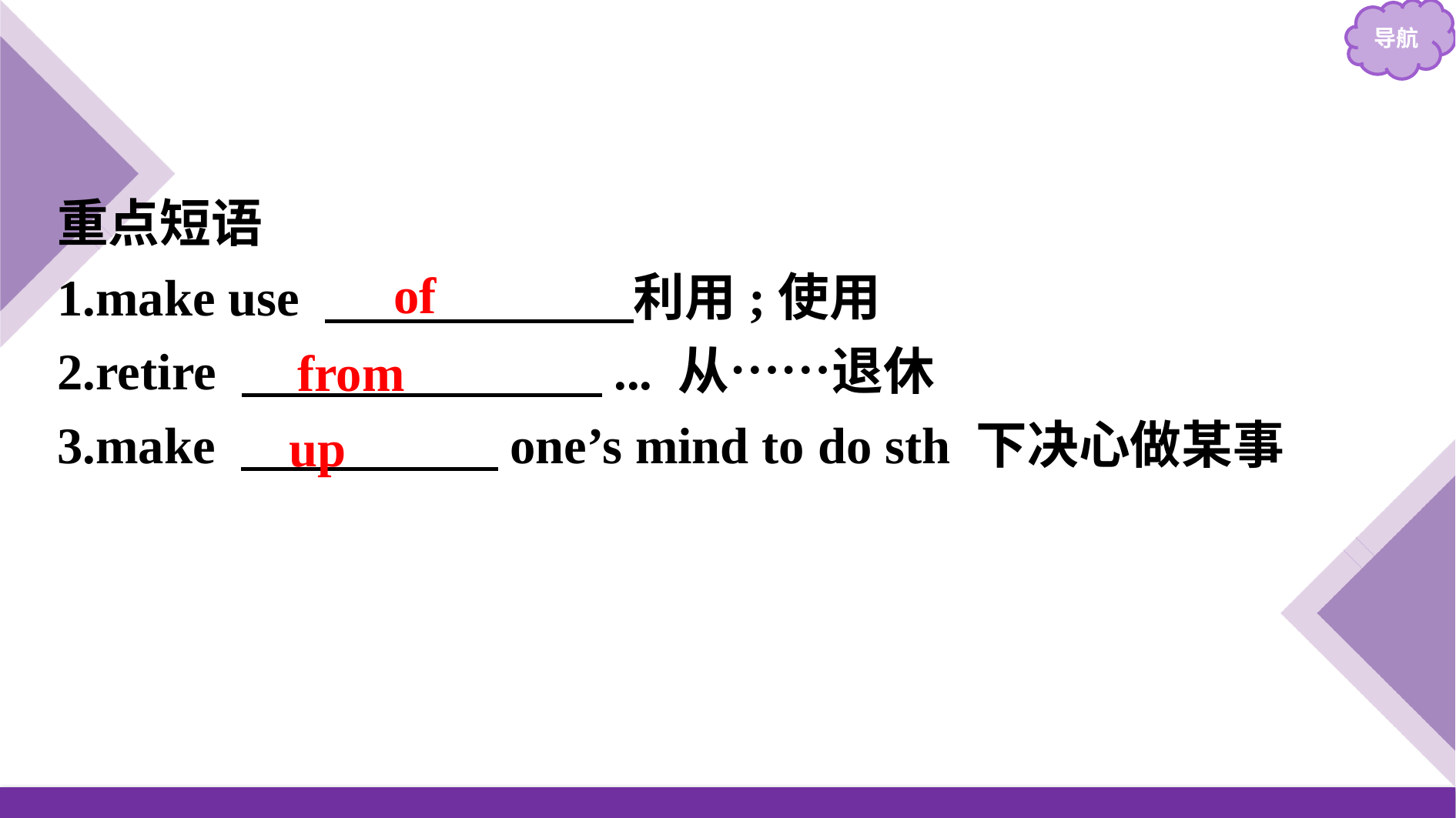

重点短语
1.make use 　　　　　　利用;使用
2.retire 　　　　　　　... 从……退休
3.make 　　　　　one’s mind to do sth 下决心做某事
of
from
up